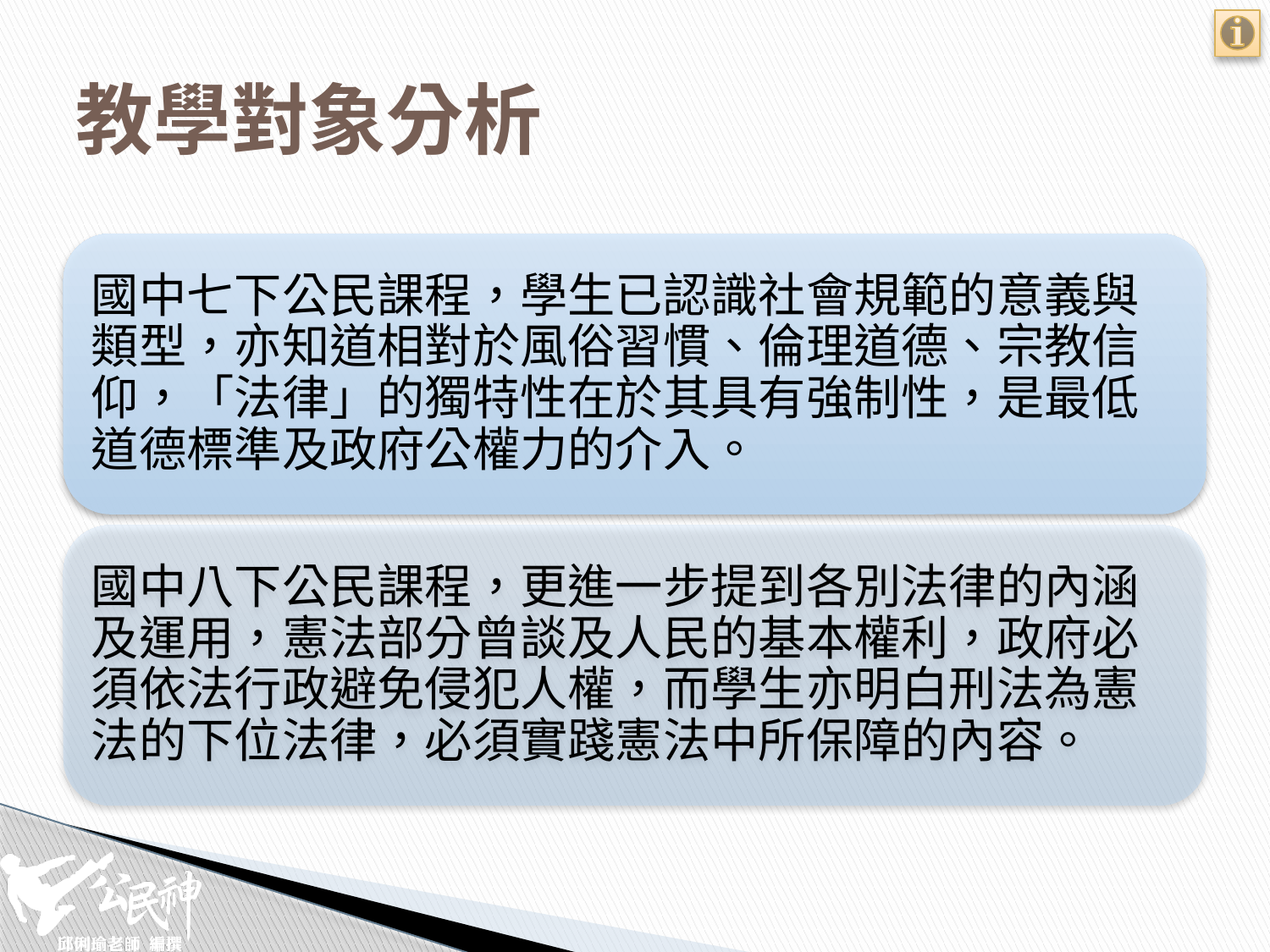

# 教學對象分析
國中七下公民課程，學生已認識社會規範的意義與類型，亦知道相對於風俗習慣、倫理道德、宗教信仰，「法律」的獨特性在於其具有強制性，是最低道德標準及政府公權力的介入。
國中八下公民課程，更進一步提到各別法律的內涵及運用，憲法部分曾談及人民的基本權利，政府必須依法行政避免侵犯人權，而學生亦明白刑法為憲法的下位法律，必須實踐憲法中所保障的內容。